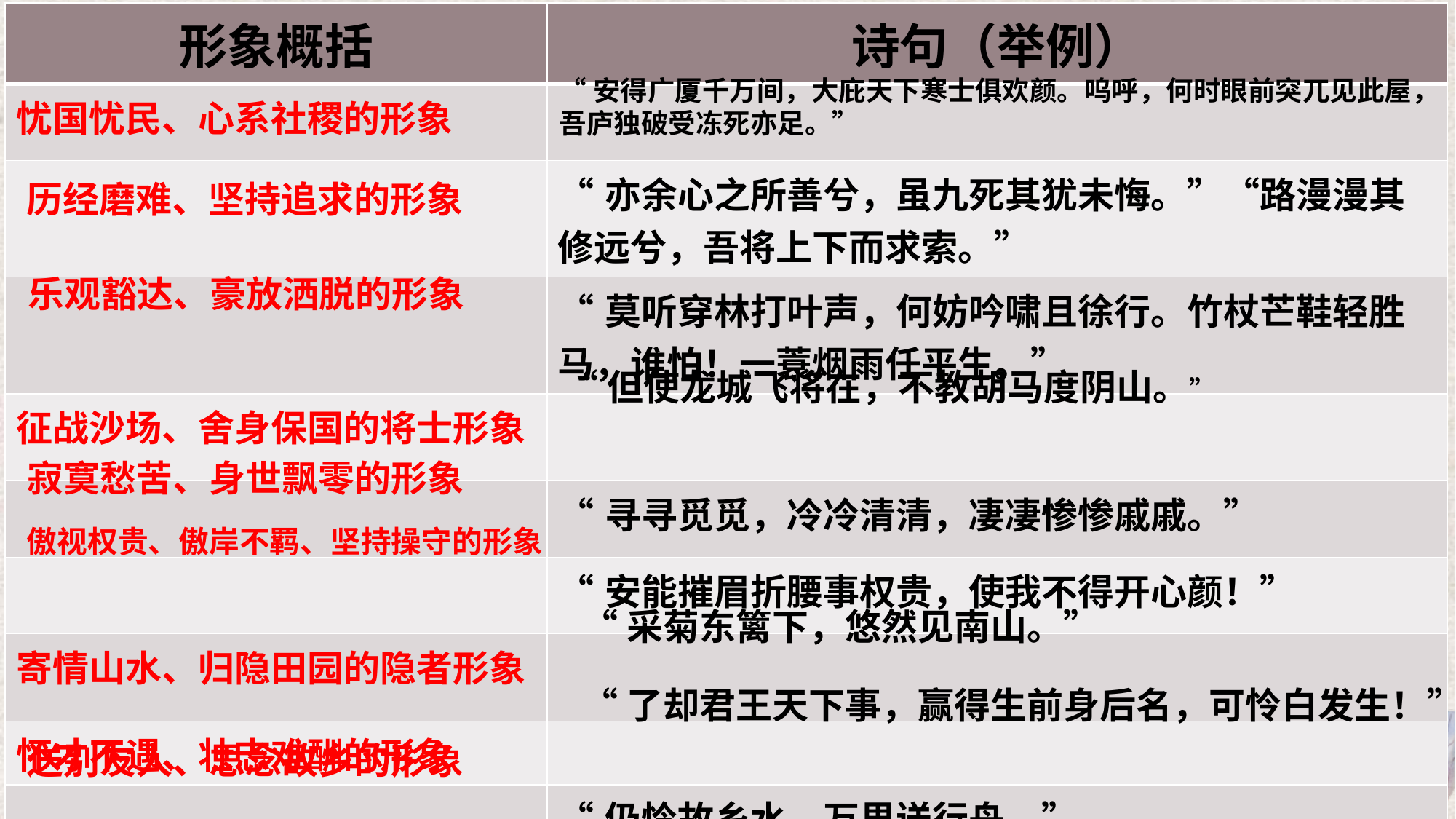

| 形象概括 | 诗句（举例） |
| --- | --- |
| 忧国忧民、心系社稷的形象 |  |
|  | “亦余心之所善兮，虽九死其犹未悔。”“路漫漫其修远兮，吾将上下而求索。” |
|  | “莫听穿林打叶声，何妨吟啸且徐行。竹杖芒鞋轻胜马，谁怕！一蓑烟雨任平生。” |
| 征战沙场、舍身保国的将士形象 |  |
|  | “寻寻觅觅，冷冷清清，凄凄惨惨戚戚。” |
|  | “安能摧眉折腰事权贵，使我不得开心颜！” |
| 寄情山水、归隐田园的隐者形象 |  |
| 怀才不遇、壮志难酬的形象 |  |
|  | “仍怜故乡水，万里送行舟。” |
“安得广厦千万间，大庇天下寒士俱欢颜。呜呼，何时眼前突兀见此屋，吾庐独破受冻死亦足。”
历经磨难、坚持追求的形象
乐观豁达、豪放洒脱的形象
“但使龙城飞将在，不教胡马度阴山。”
寂寞愁苦、身世飘零的形象
傲视权贵、傲岸不羁、坚持操守的形象
“采菊东篱下，悠然见南山。”
“了却君王天下事，赢得生前身后名，可怜白发生！”
送别友人、思念故乡的形象